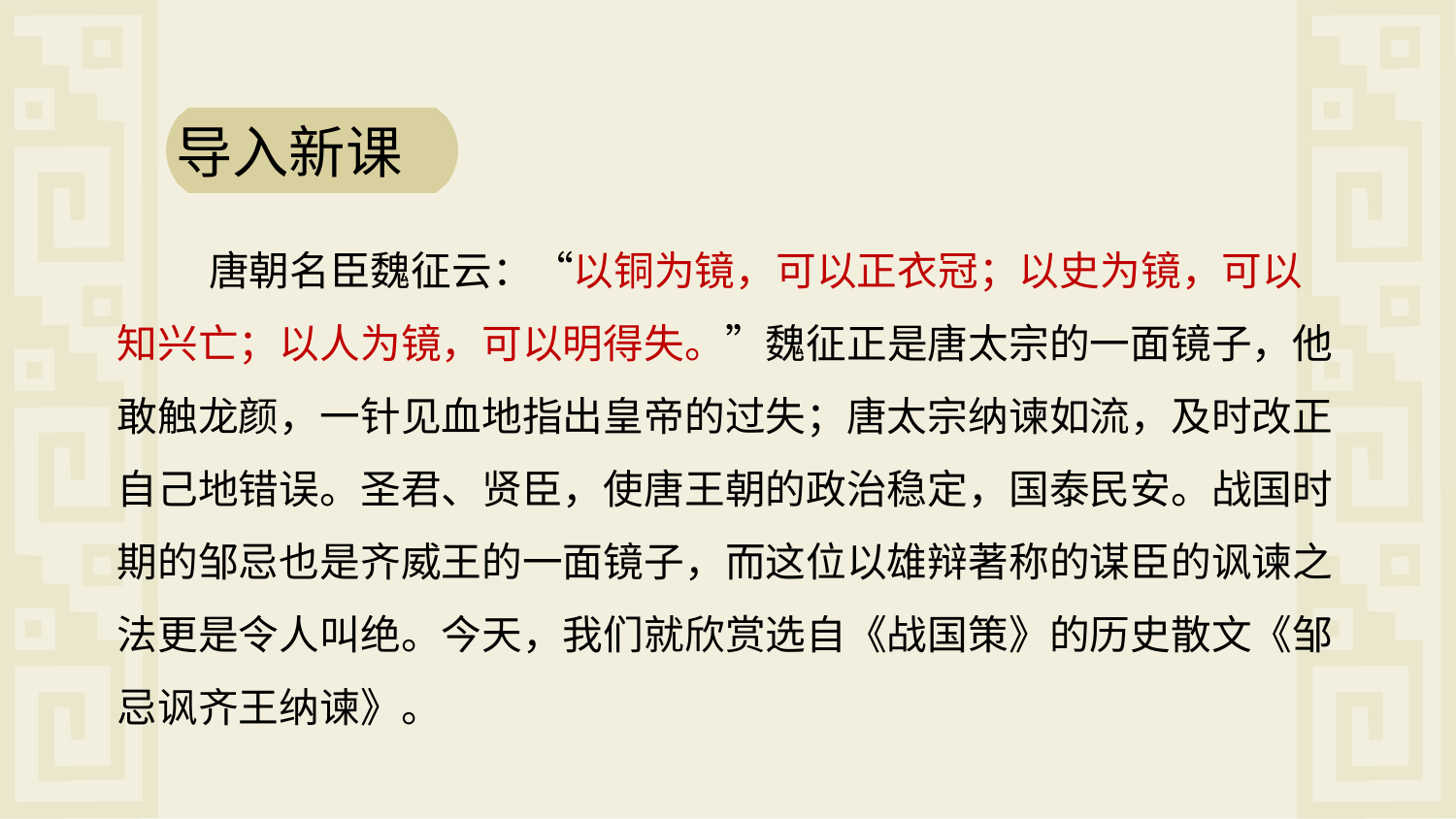

导入新课
 唐朝名臣魏征云：“以铜为镜，可以正衣冠；以史为镜，可以知兴亡；以人为镜，可以明得失。”魏征正是唐太宗的一面镜子，他敢触龙颜，一针见血地指出皇帝的过失；唐太宗纳谏如流，及时改正自己地错误。圣君、贤臣，使唐王朝的政治稳定，国泰民安。战国时期的邹忌也是齐威王的一面镜子，而这位以雄辩著称的谋臣的讽谏之法更是令人叫绝。今天，我们就欣赏选自《战国策》的历史散文《邹忌讽齐王纳谏》。